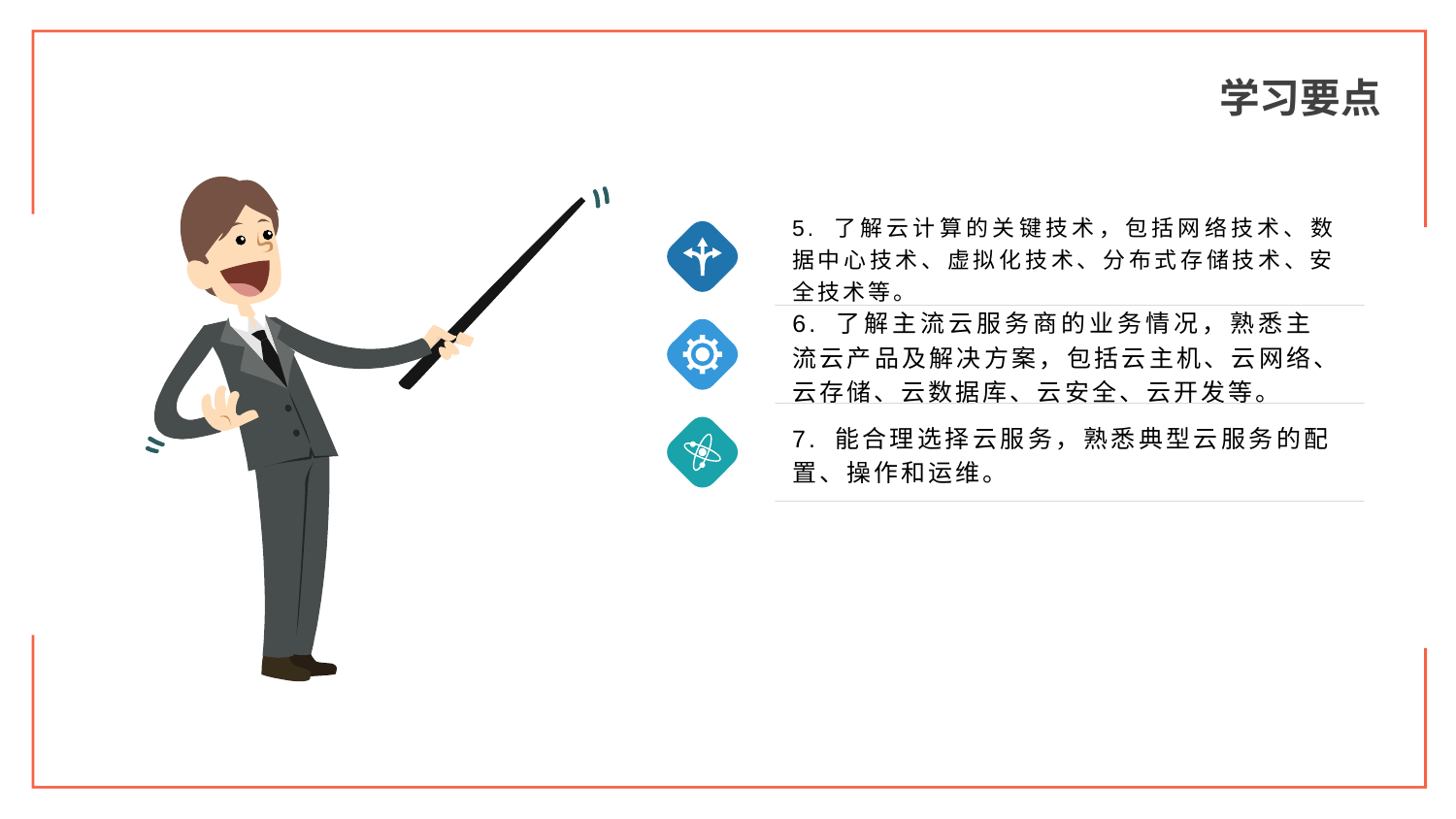

学习要点

5. 了解云计算的关键技术，包括网络技术、数据中心技术、虚拟化技术、分布式存储技术、安全技术等。

6. 了解主流云服务商的业务情况，熟悉主流云产品及解决方案，包括云主机、云网络、云存储、云数据库、云安全、云开发等。

7. 能合理选择云服务，熟悉典型云服务的配置、操作和运维。